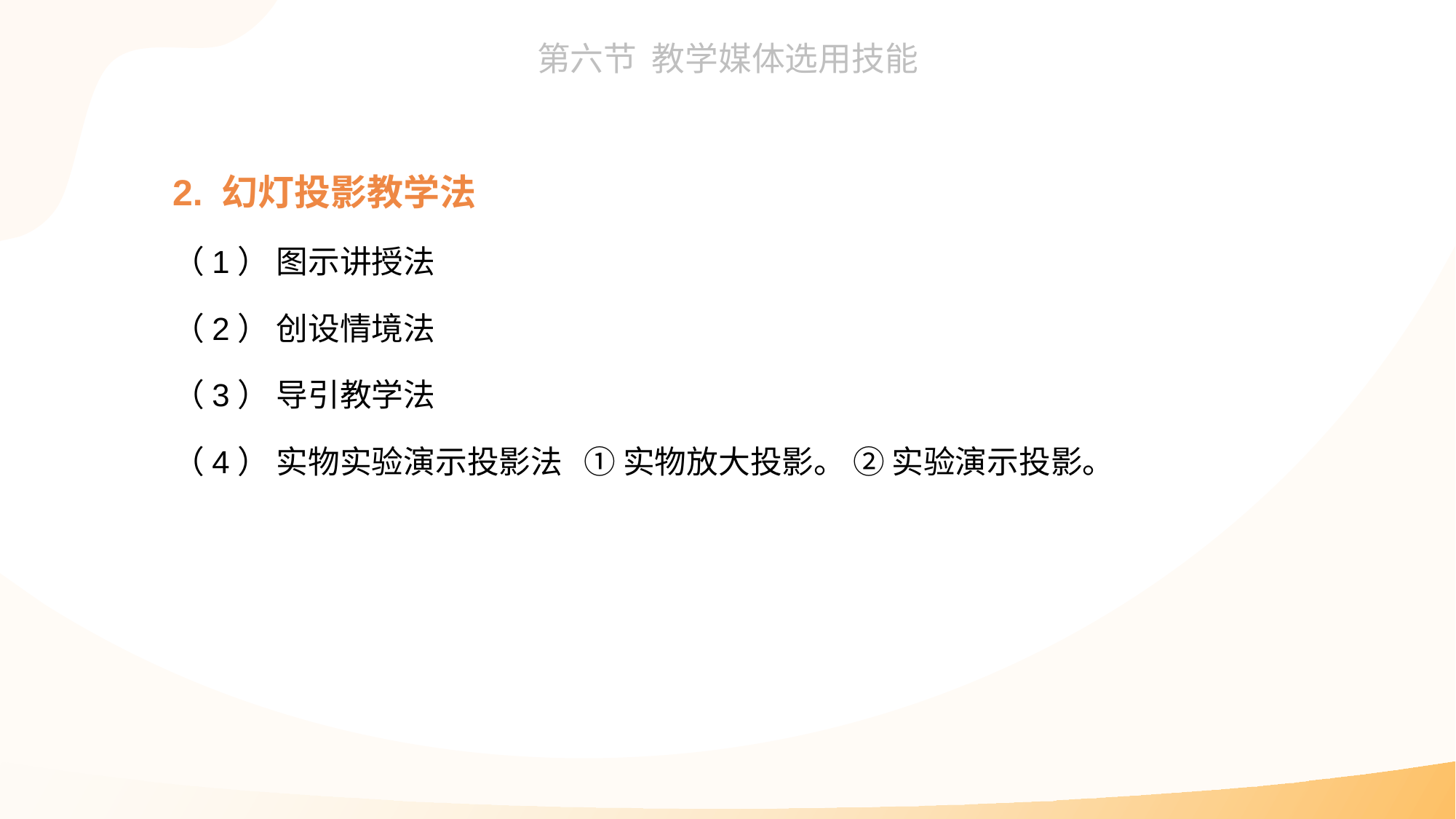

2. 幻灯投影教学法
（1） 图示讲授法
（2） 创设情境法
（3） 导引教学法
（4） 实物实验演示投影法   ① 实物放大投影。 ② 实验演示投影。